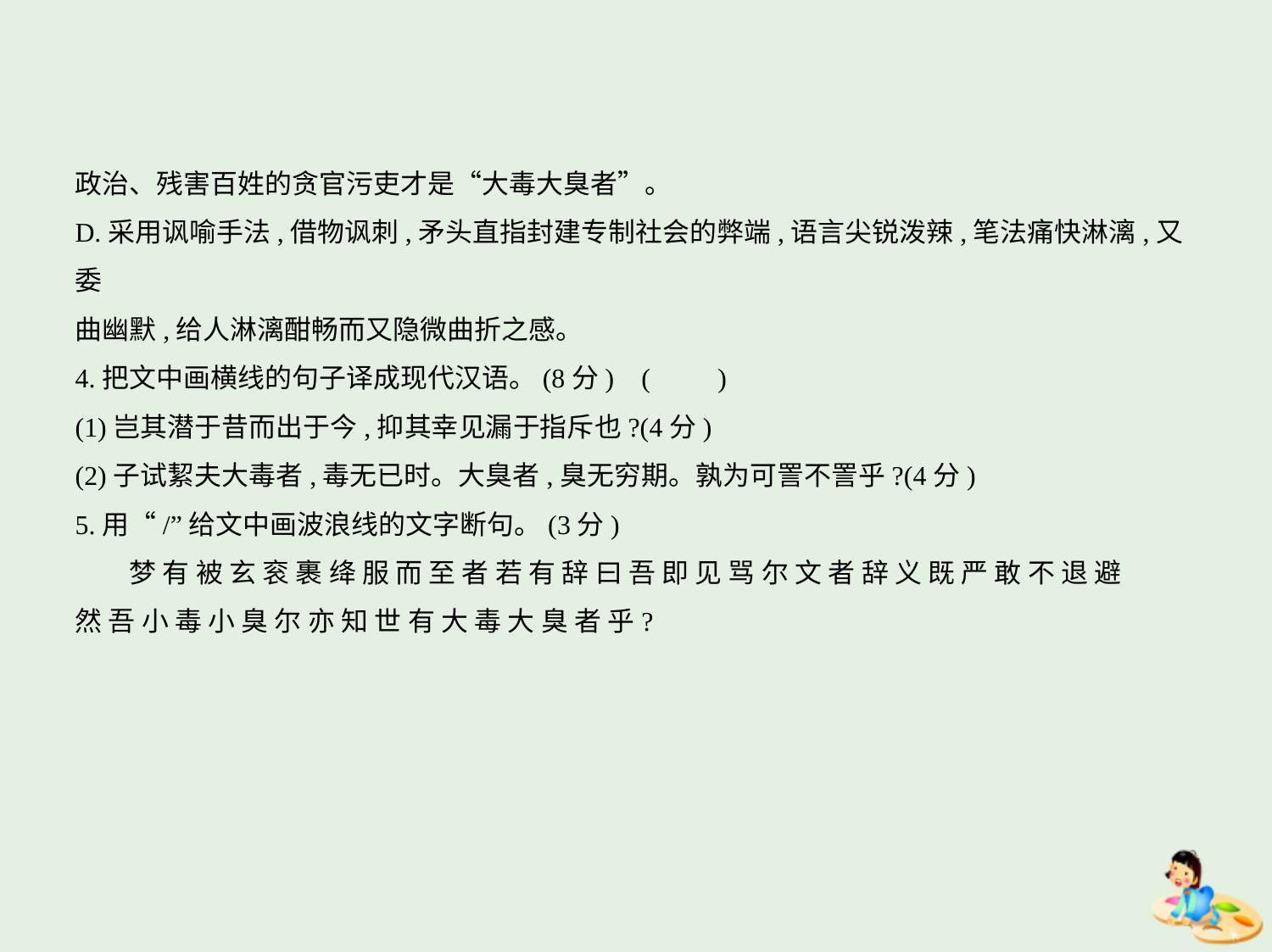

政治、残害百姓的贪官污吏才是“大毒大臭者”。
D.采用讽喻手法,借物讽刺,矛头直指封建专制社会的弊端,语言尖锐泼辣,笔法痛快淋漓,又委
曲幽默,给人淋漓酣畅而又隐微曲折之感。
4.把文中画横线的句子译成现代汉语。(8分) (　　)
(1)岂其潜于昔而出于今,抑其幸见漏于指斥也?(4分)
(2)子试絜夫大毒者,毒无已时。大臭者,臭无穷期。孰为可詈不詈乎?(4分)
5.用“/”给文中画波浪线的文字断句。(3分)
　　梦 有 被 玄 衮 裹 绛 服 而 至 者 若 有 辞 曰 吾 即 见 骂 尔 文 者 辞 义 既 严 敢 不 退 避
然 吾 小 毒 小 臭 尔 亦 知 世 有 大 毒 大 臭 者 乎?